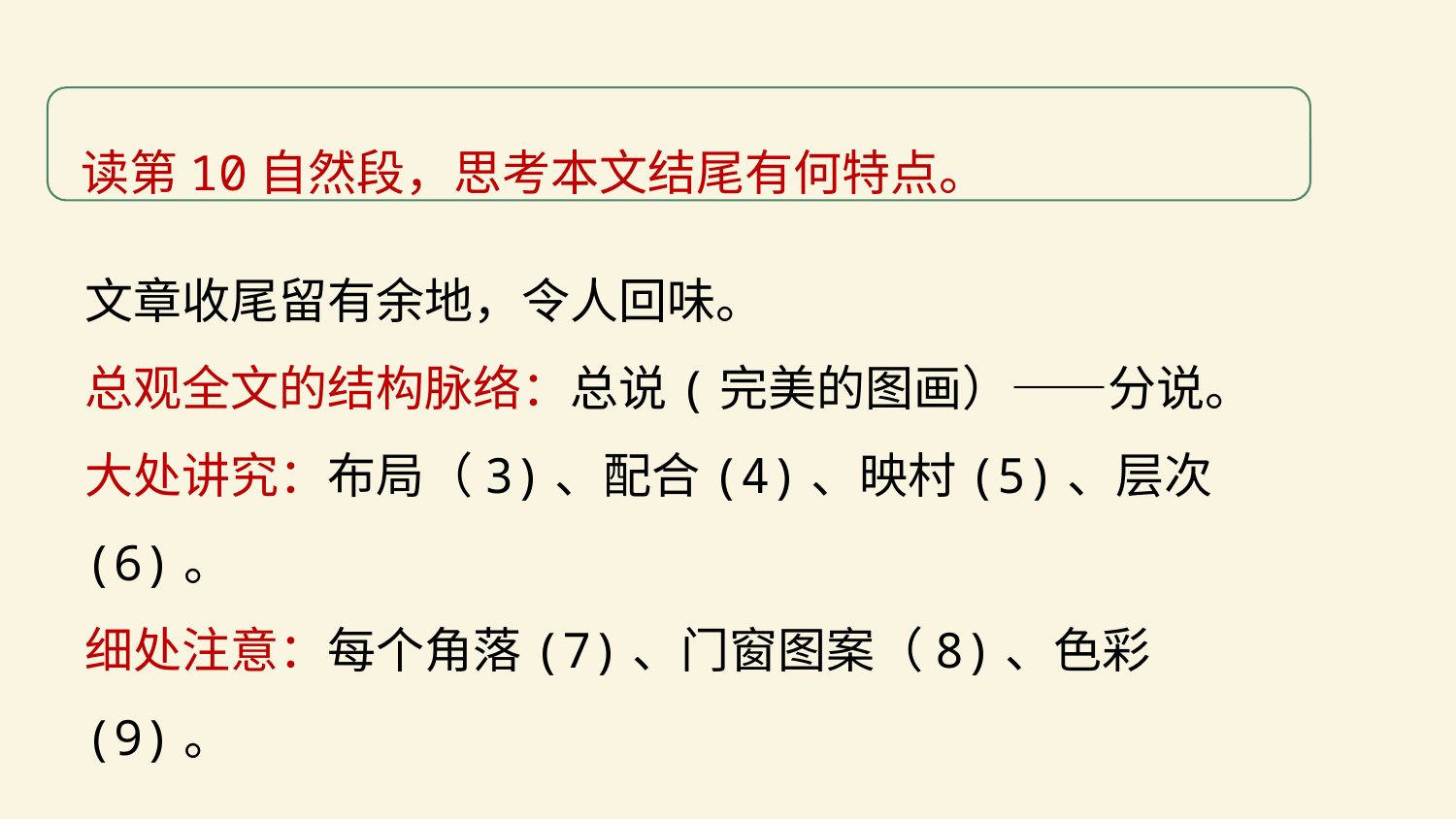

读第10自然段，思考本文结尾有何特点。
文章收尾留有余地，令人回味。
总观全文的结构脉络：总说(完美的图画）——分说。
大处讲究：布局（3)、配合(4)、映村(5)、层次(6)。
细处注意：每个角落(7)、门窗图案（8)、色彩(9)。